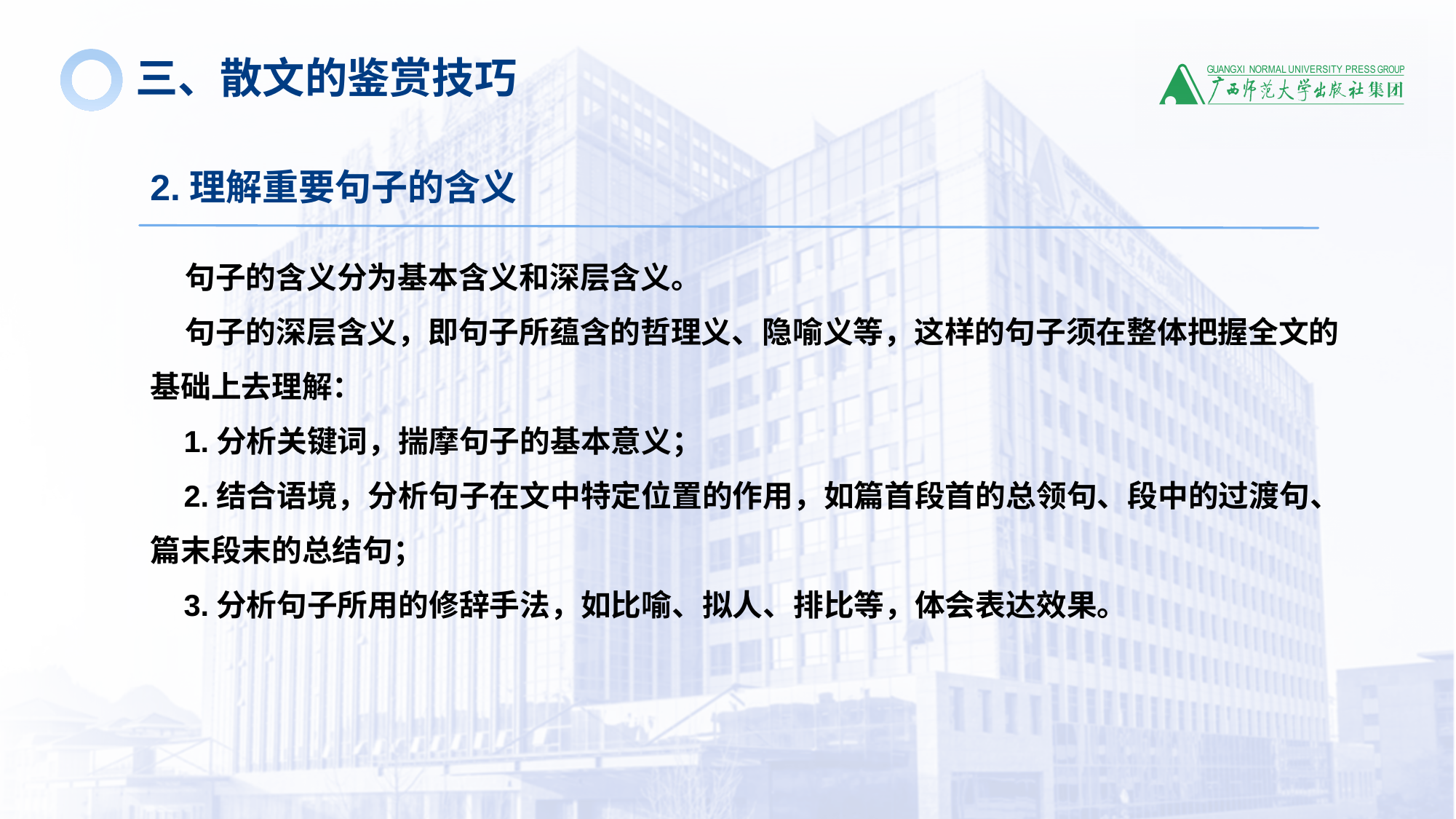

三、散文的鉴赏技巧

2.理解重要句子的含义
    句子的含义分为基本含义和深层含义。
    句子的深层含义，即句子所蕴含的哲理义、隐喻义等，这样的句子须在整体把握全文的基础上去理解：
    1.分析关键词，揣摩句子的基本意义；
    2.结合语境，分析句子在文中特定位置的作用，如篇首段首的总领句、段中的过渡句、篇末段末的总结句；
    3.分析句子所用的修辞手法，如比喻、拟人、排比等，体会表达效果。